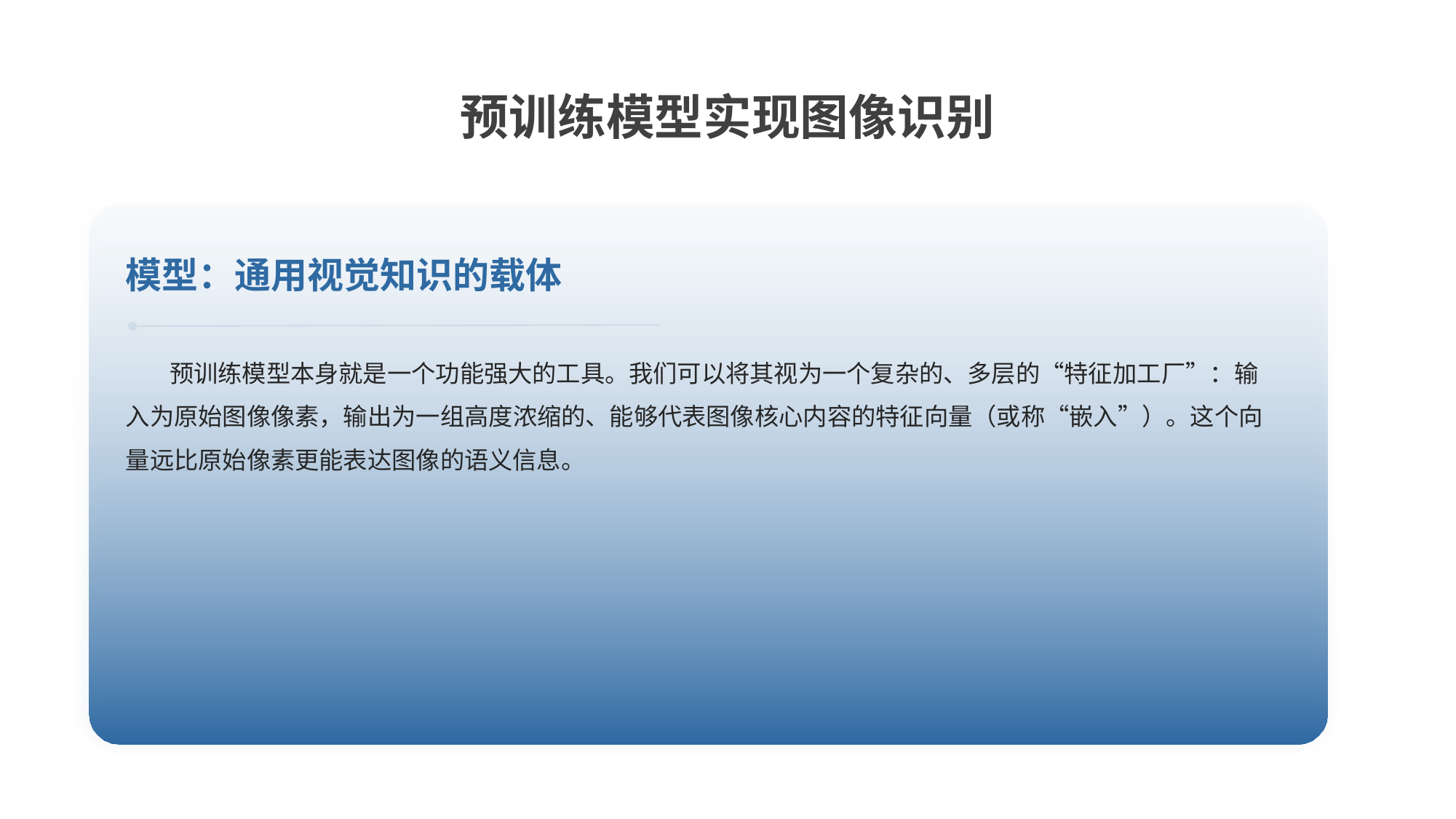

预训练模型实现图像识别

模型：通用视觉知识的载体
       预训练模型本身就是一个功能强大的工具。我们可以将其视为一个复杂的、多层的“特征加工厂”：输入为原始图像像素，输出为一组高度浓缩的、能够代表图像核心内容的特征向量（或称“嵌入”）。这个向量远比原始像素更能表达图像的语义信息。